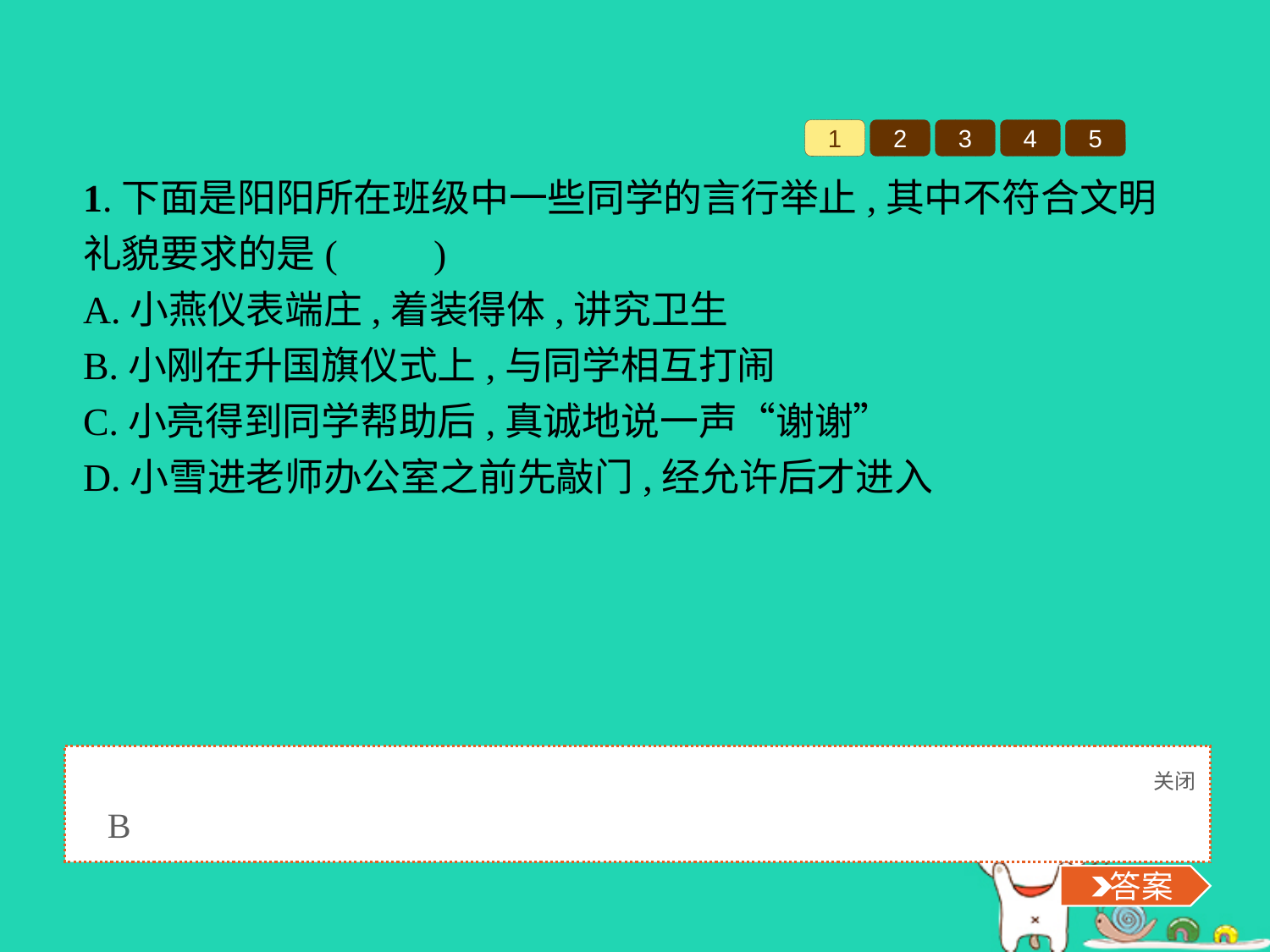

1
2
3
4
5
1.下面是阳阳所在班级中一些同学的言行举止,其中不符合文明礼貌要求的是(　　)
A.小燕仪表端庄,着装得体,讲究卫生
B.小刚在升国旗仪式上,与同学相互打闹
C.小亮得到同学帮助后,真诚地说一声“谢谢”
D.小雪进老师办公室之前先敲门,经允许后才进入

关闭
  答案

B
  答案